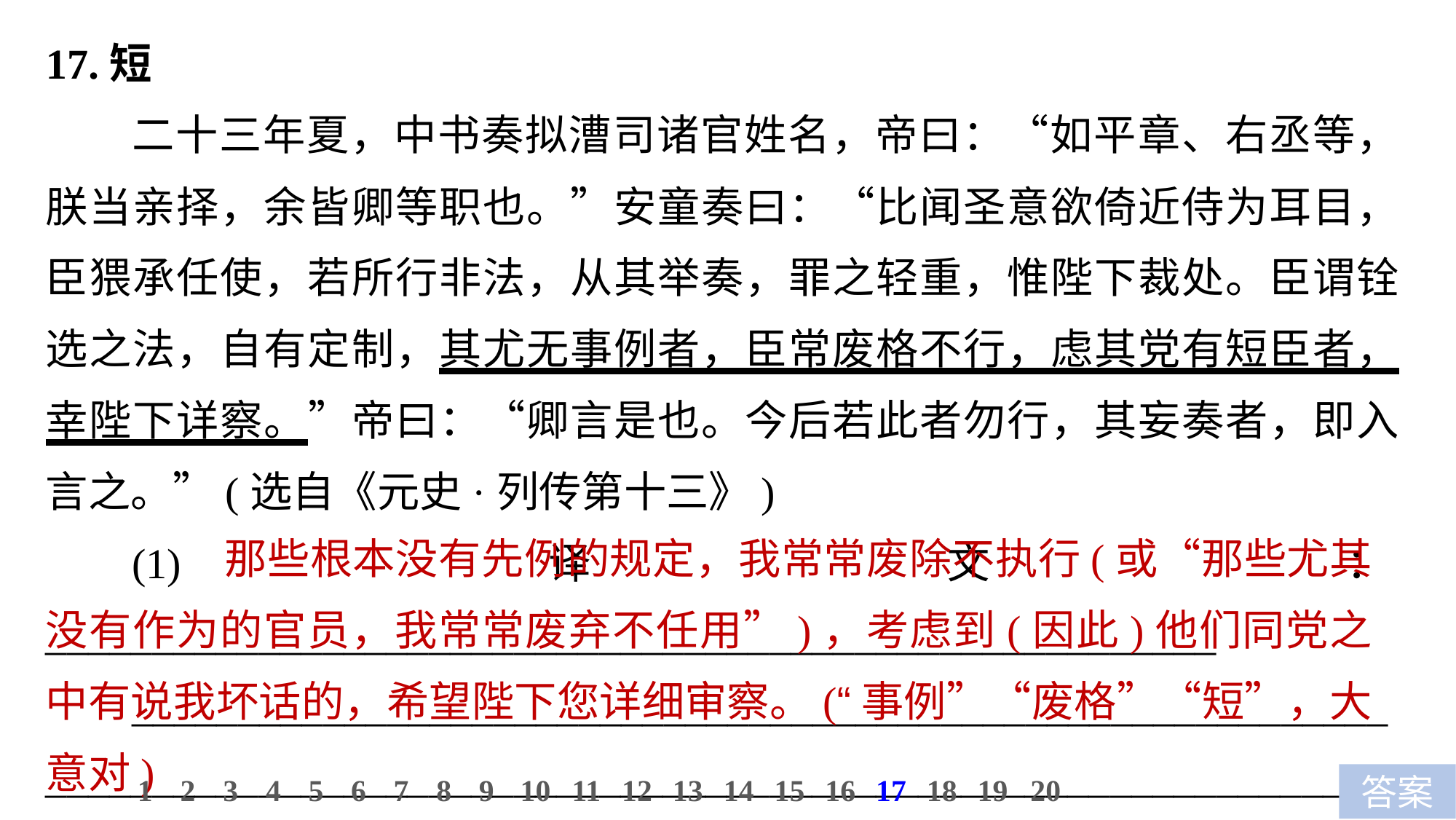

17.短
二十三年夏，中书奏拟漕司诸官姓名，帝曰：“如平章、右丞等，朕当亲择，余皆卿等职也。”安童奏曰：“比闻圣意欲倚近侍为耳目，臣猥承任使，若所行非法，从其举奏，罪之轻重，惟陛下裁处。臣谓铨选之法，自有定制，其尤无事例者，臣常废格不行，虑其党有短臣者，幸陛下详察。”帝曰：“卿言是也。今后若此者勿行，其妄奏者，即入言之。”(选自《元史·列传第十三》)
(1)译文：_______________________________________________________
______________________________________________________________________________________________________________________________
                 那些根本没有先例的规定，我常常废除不执行(或“那些尤其没有作为的官员，我常常废弃不任用”)，考虑到(因此)他们同党之中有说我坏话的，希望陛下您详细审察。(“事例”“废格”“短”，大意对)
10
1
2
3
4
5
6
7
8
9
11
12
13
14
15
16
17
18
19
20
答案